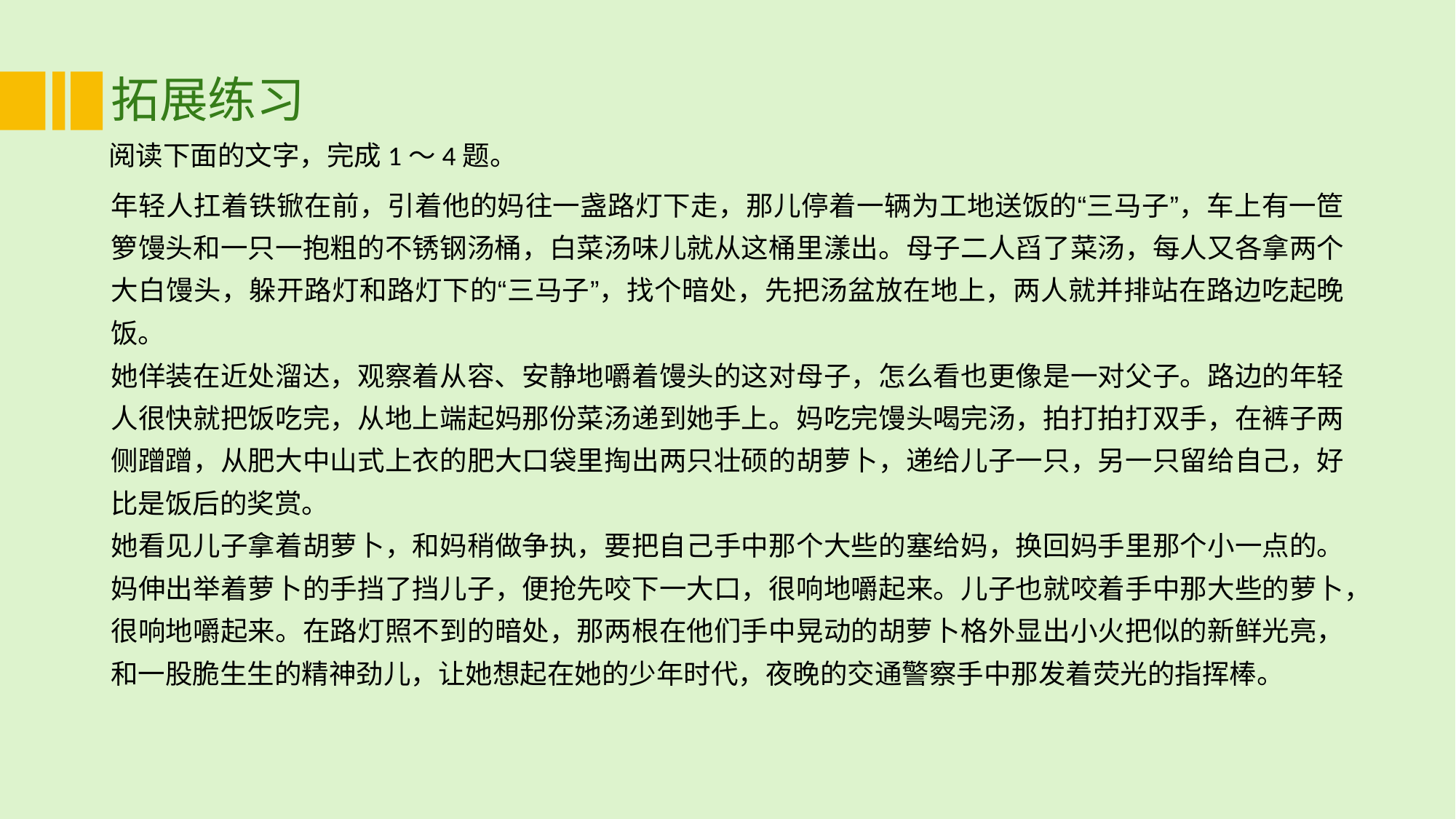

# 拓展练习
阅读下面的文字，完成1～4题。
年轻人扛着铁锨在前，引着他的妈往一盏路灯下走，那儿停着一辆为工地送饭的“三马子”，车上有一笸箩馒头和一只一抱粗的不锈钢汤桶，白菜汤味儿就从这桶里漾出。母子二人舀了菜汤，每人又各拿两个大白馒头，躲开路灯和路灯下的“三马子”，找个暗处，先把汤盆放在地上，两人就并排站在路边吃起晚饭。
她佯装在近处溜达，观察着从容、安静地嚼着馒头的这对母子，怎么看也更像是一对父子。路边的年轻人很快就把饭吃完，从地上端起妈那份菜汤递到她手上。妈吃完馒头喝完汤，拍打拍打双手，在裤子两侧蹭蹭，从肥大中山式上衣的肥大口袋里掏出两只壮硕的胡萝卜，递给儿子一只，另一只留给自己，好比是饭后的奖赏。
她看见儿子拿着胡萝卜，和妈稍做争执，要把自己手中那个大些的塞给妈，换回妈手里那个小一点的。妈伸出举着萝卜的手挡了挡儿子，便抢先咬下一大口，很响地嚼起来。儿子也就咬着手中那大些的萝卜，很响地嚼起来。在路灯照不到的暗处，那两根在他们手中晃动的胡萝卜格外显出小火把似的新鲜光亮，和一股脆生生的精神劲儿，让她想起在她的少年时代，夜晚的交通警察手中那发着荧光的指挥棒。